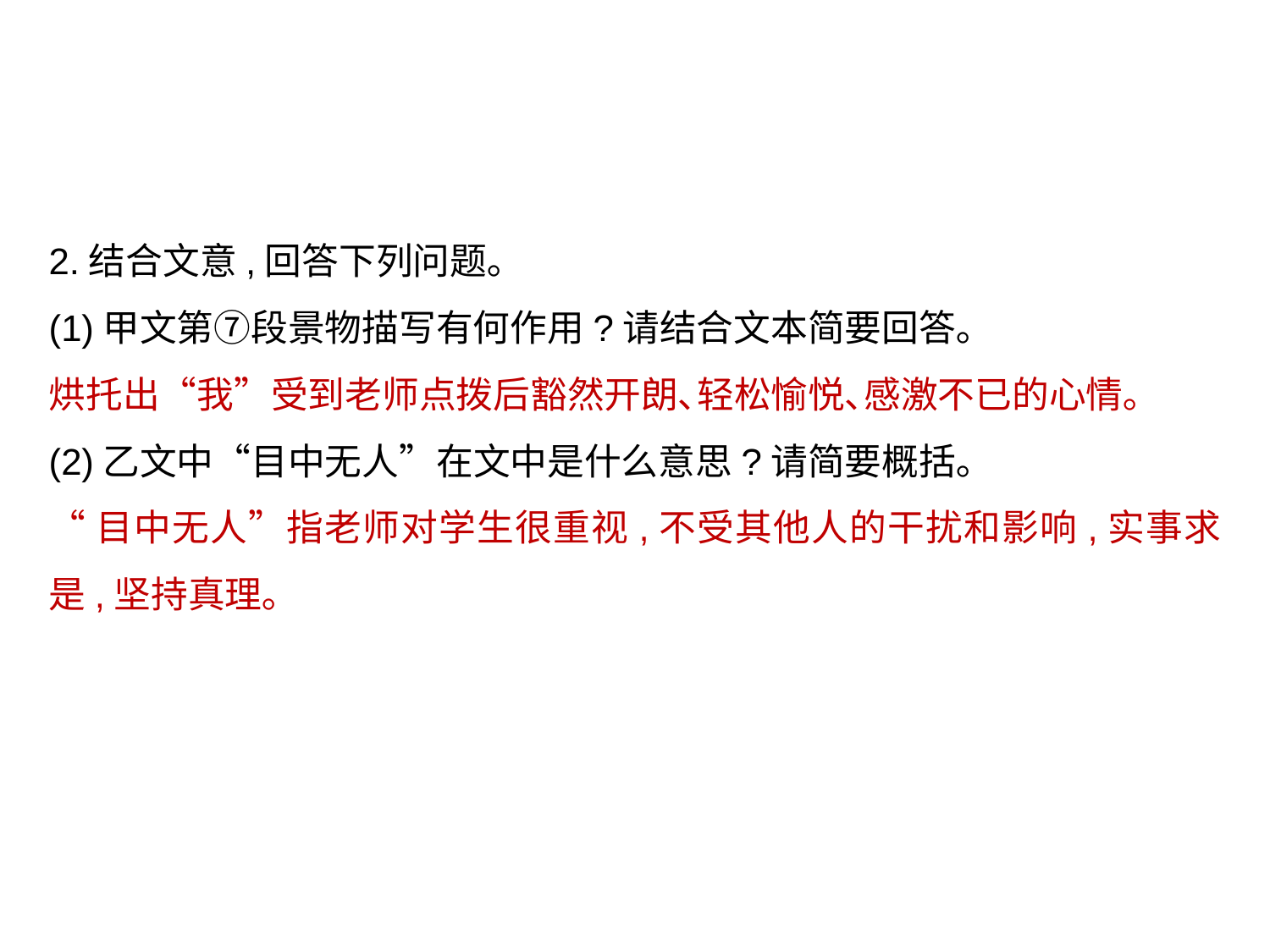

2.结合文意,回答下列问题｡
(1)甲文第⑦段景物描写有何作用?请结合文本简要回答｡
烘托出“我”受到老师点拨后豁然开朗､轻松愉悦､感激不已的心情｡
(2)乙文中“目中无人”在文中是什么意思?请简要概括｡
“目中无人”指老师对学生很重视,不受其他人的干扰和影响,实事求是,坚持真理｡